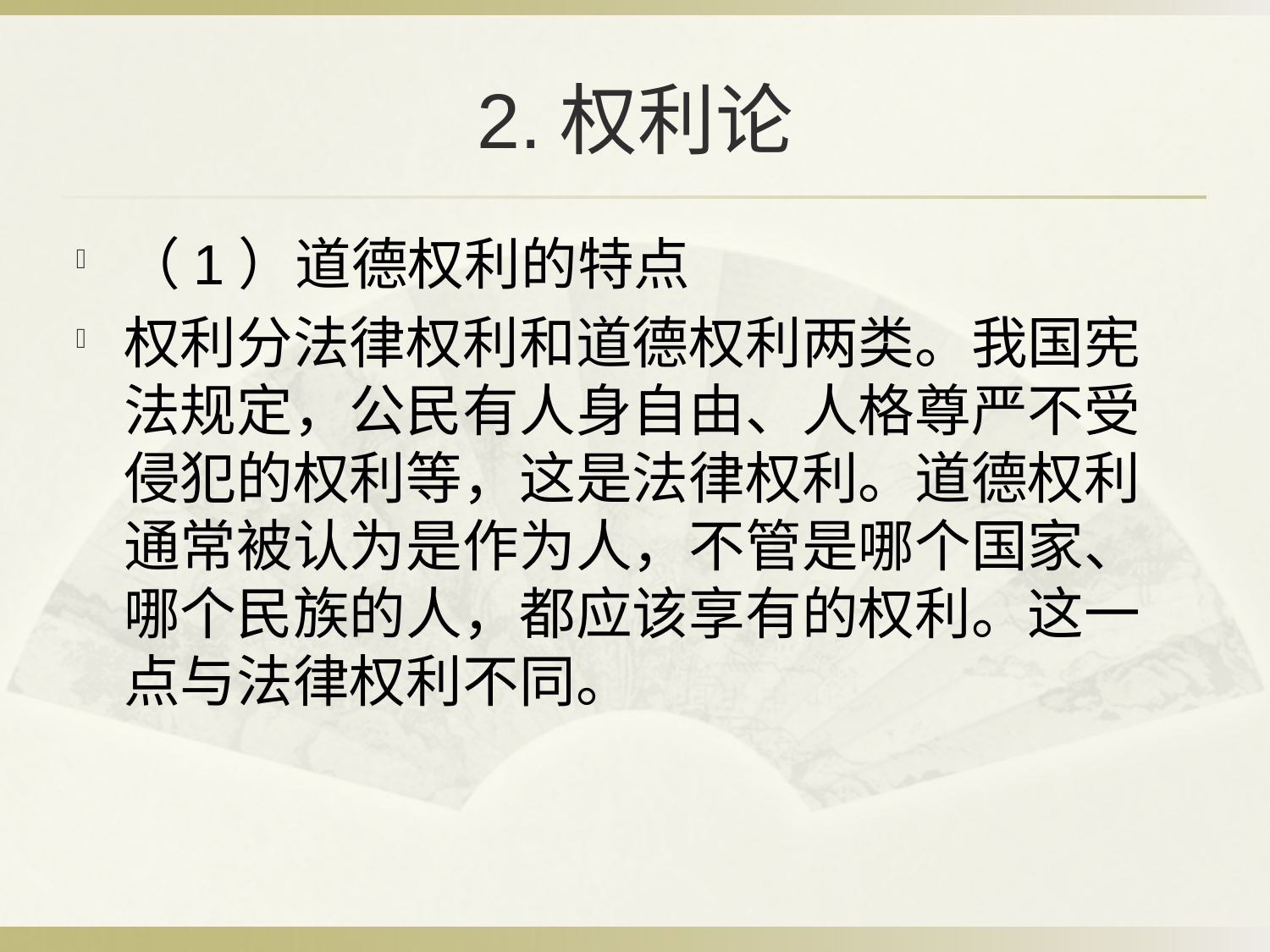

# 2.权利论
（1）道德权利的特点
权利分法律权利和道德权利两类。我国宪法规定，公民有人身自由、人格尊严不受侵犯的权利等，这是法律权利。道德权利通常被认为是作为人，不管是哪个国家、哪个民族的人，都应该享有的权利。这一点与法律权利不同。